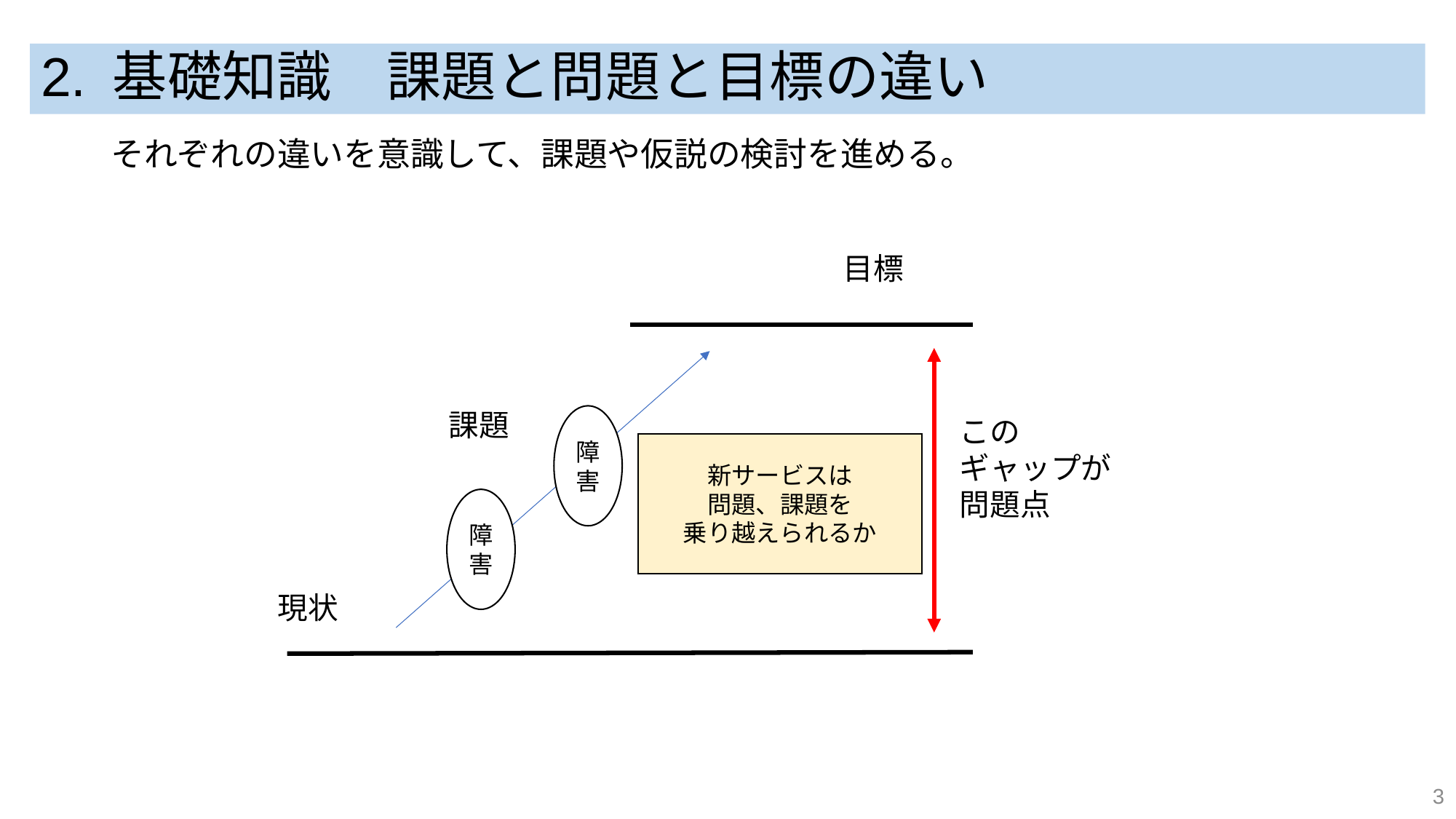

# 2. 基礎知識　課題と問題と目標の違い
それぞれの違いを意識して、課題や仮説の検討を進める。
目標
課題
障害
この
ギャップが
問題点
新サービスは
問題、課題を
乗り越えられるか
障害
現状
3